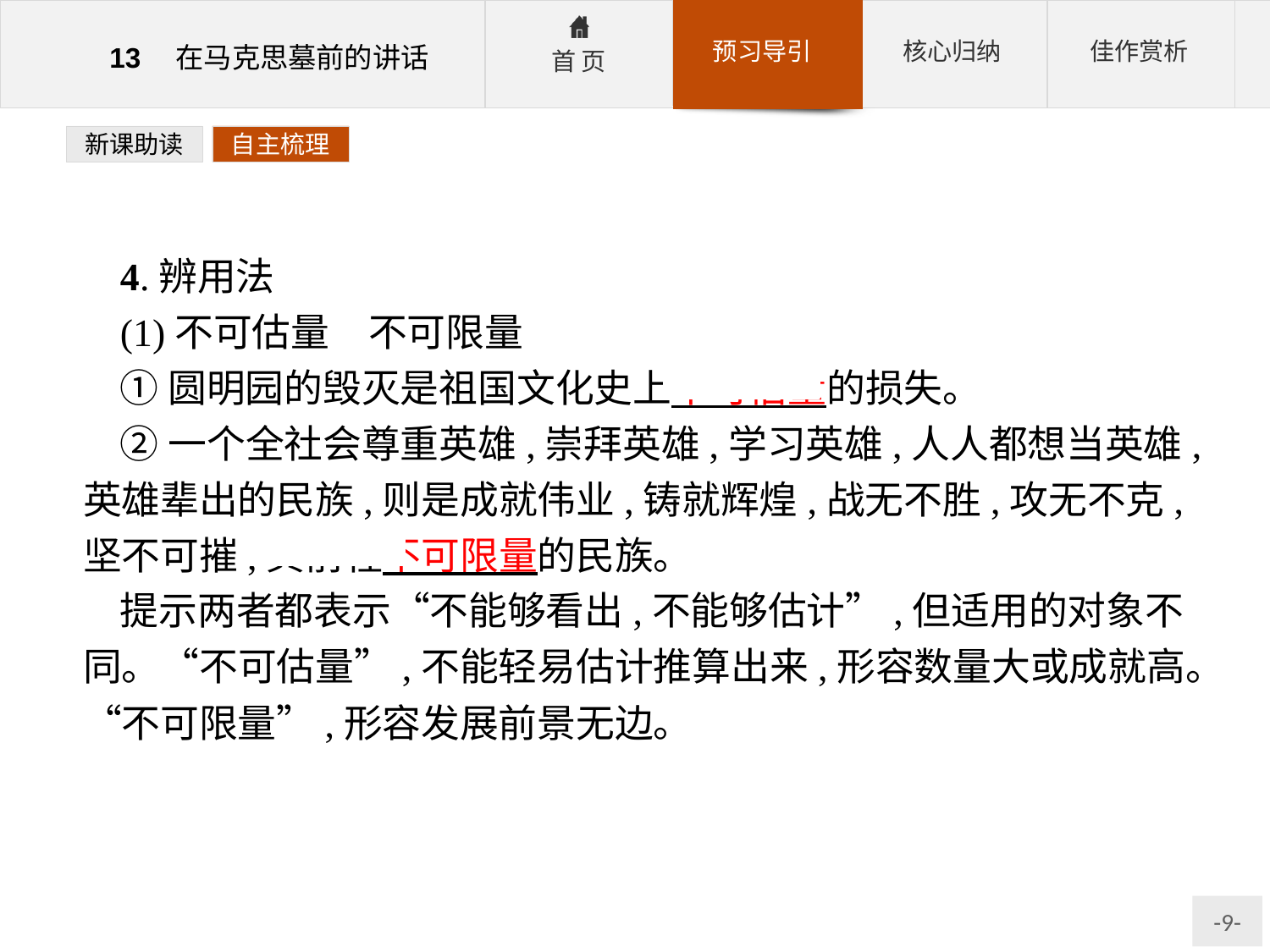

新课助读
自主梳理
4.辨用法
(1)不可估量　不可限量
①圆明园的毁灭是祖国文化史上不可估量的损失。
②一个全社会尊重英雄,崇拜英雄,学习英雄,人人都想当英雄,英雄辈出的民族,则是成就伟业,铸就辉煌,战无不胜,攻无不克,坚不可摧,其前程不可限量的民族。
提示两者都表示“不能够看出,不能够估计”,但适用的对象不同。“不可估量”,不能轻易估计推算出来,形容数量大或成就高。“不可限量”,形容发展前景无边。